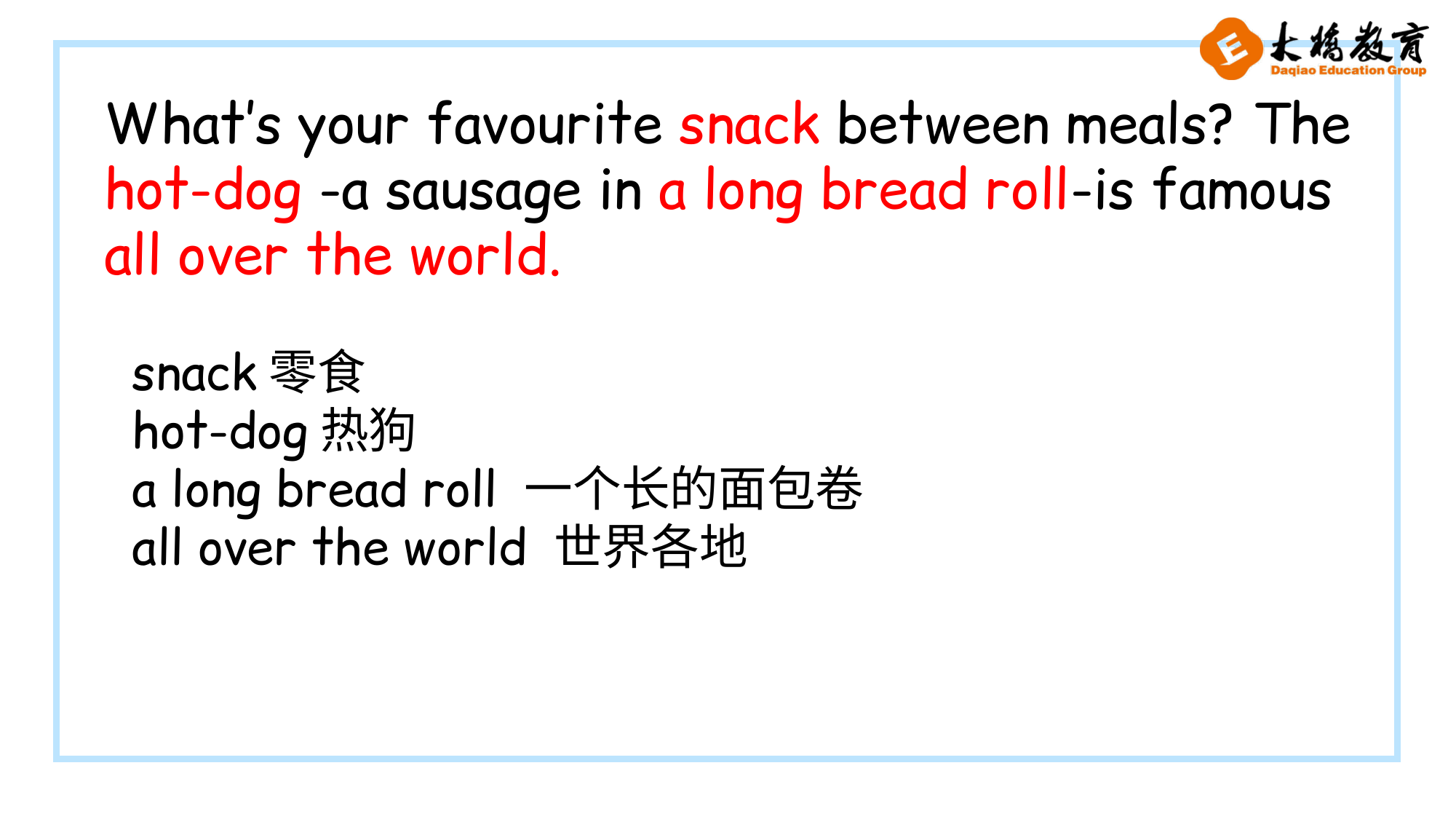

What’s your favourite snack between meals? The hot-dog -a sausage in a long bread roll-is famous all over the world.
snack零食
hot-dog热狗
a long bread roll 一个长的面包卷
all over the world 世界各地